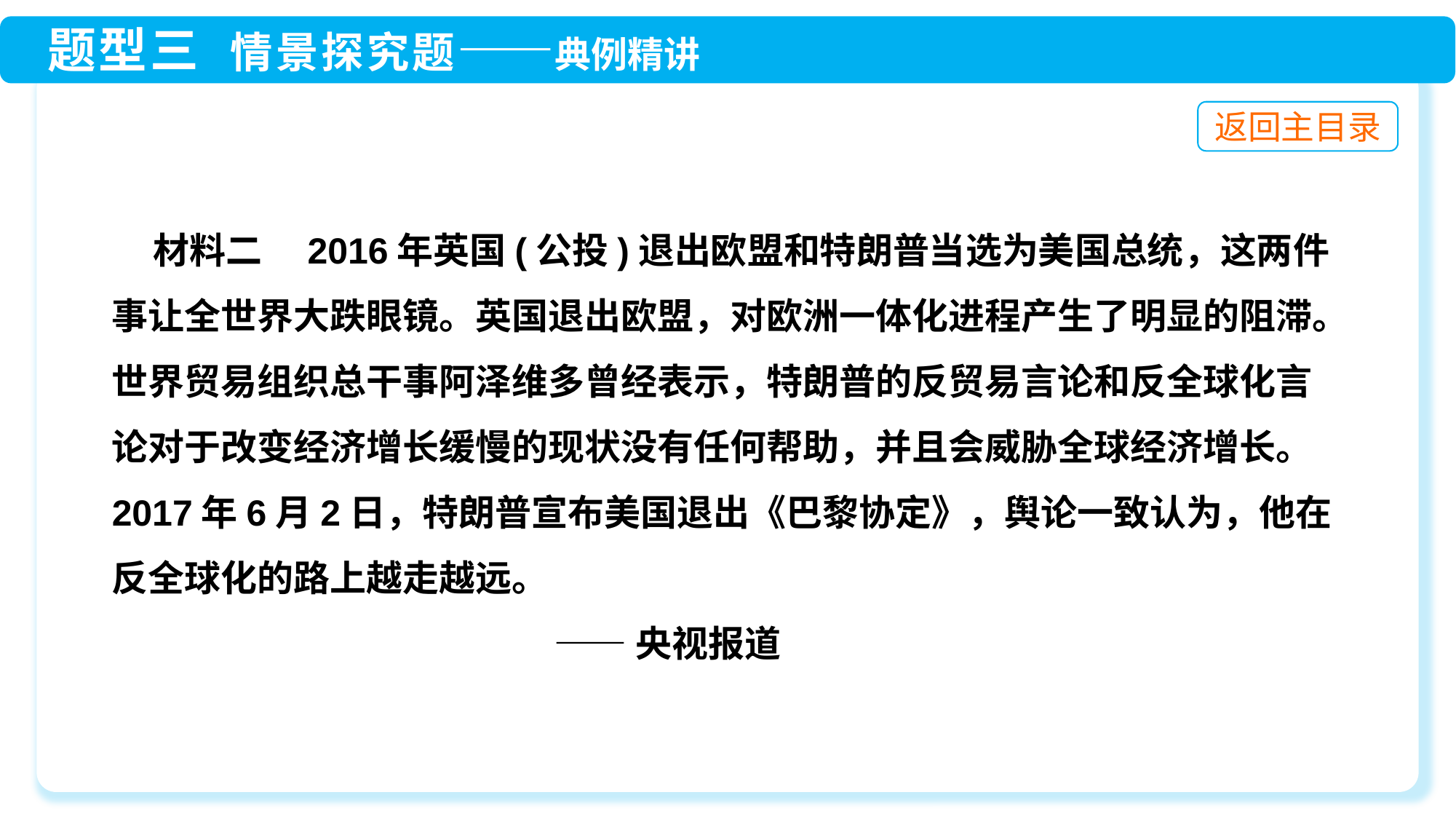

材料二　2016年英国(公投)退出欧盟和特朗普当选为美国总统，这两件事让全世界大跌眼镜。英国退出欧盟，对欧洲一体化进程产生了明显的阻滞。世界贸易组织总干事阿泽维多曾经表示，特朗普的反贸易言论和反全球化言论对于改变经济增长缓慢的现状没有任何帮助，并且会威胁全球经济增长。2017年6月2日，特朗普宣布美国退出《巴黎协定》，舆论一致认为，他在反全球化的路上越走越远。
                                                      ——央视报道